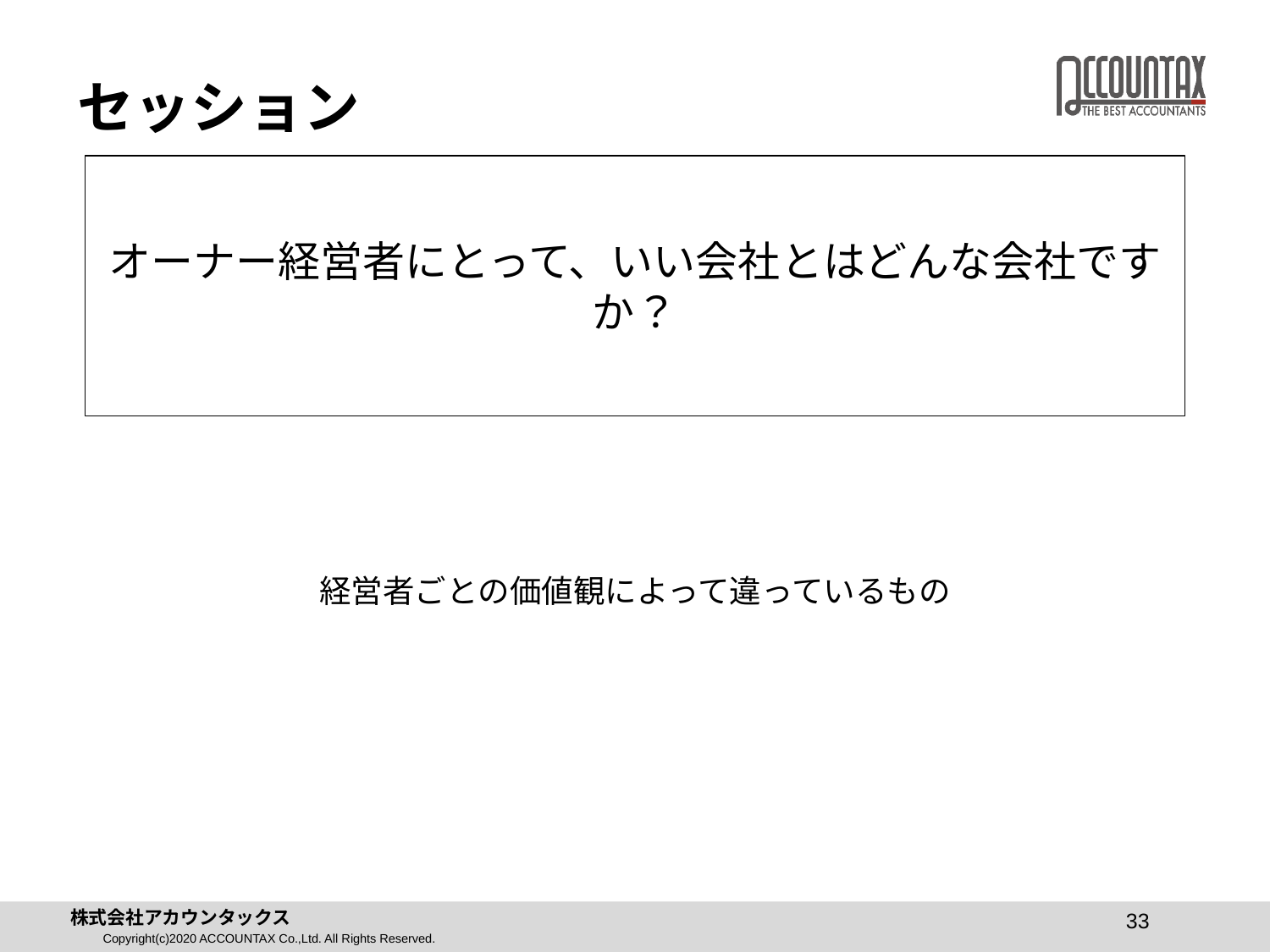

# セッション
オーナー経営者にとって、いい会社とはどんな会社ですか？
経営者ごとの価値観によって違っているもの
33